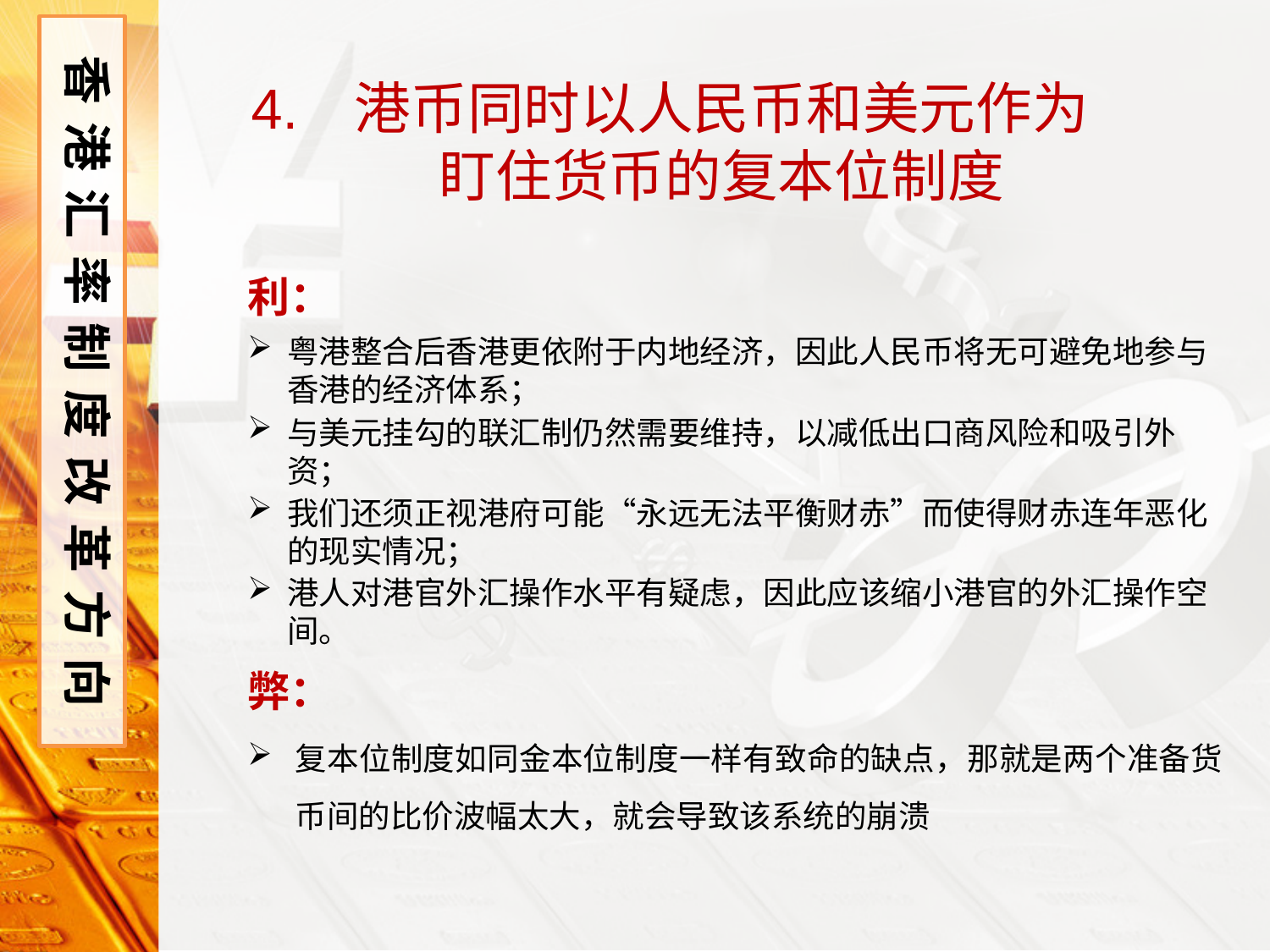

香港汇率制度改革方向
港币同时以人民币和美元作为盯住货币的复本位制度
利：
粤港整合后香港更依附于内地经济，因此人民币将无可避免地参与香港的经济体系；
与美元挂勾的联汇制仍然需要维持，以减低出口商风险和吸引外资；
我们还须正视港府可能“永远无法平衡财赤”而使得财赤连年恶化的现实情况；
港人对港官外汇操作水平有疑虑，因此应该缩小港官的外汇操作空间。
弊：
复本位制度如同金本位制度一样有致命的缺点，那就是两个准备货币间的比价波幅太大，就会导致该系统的崩溃